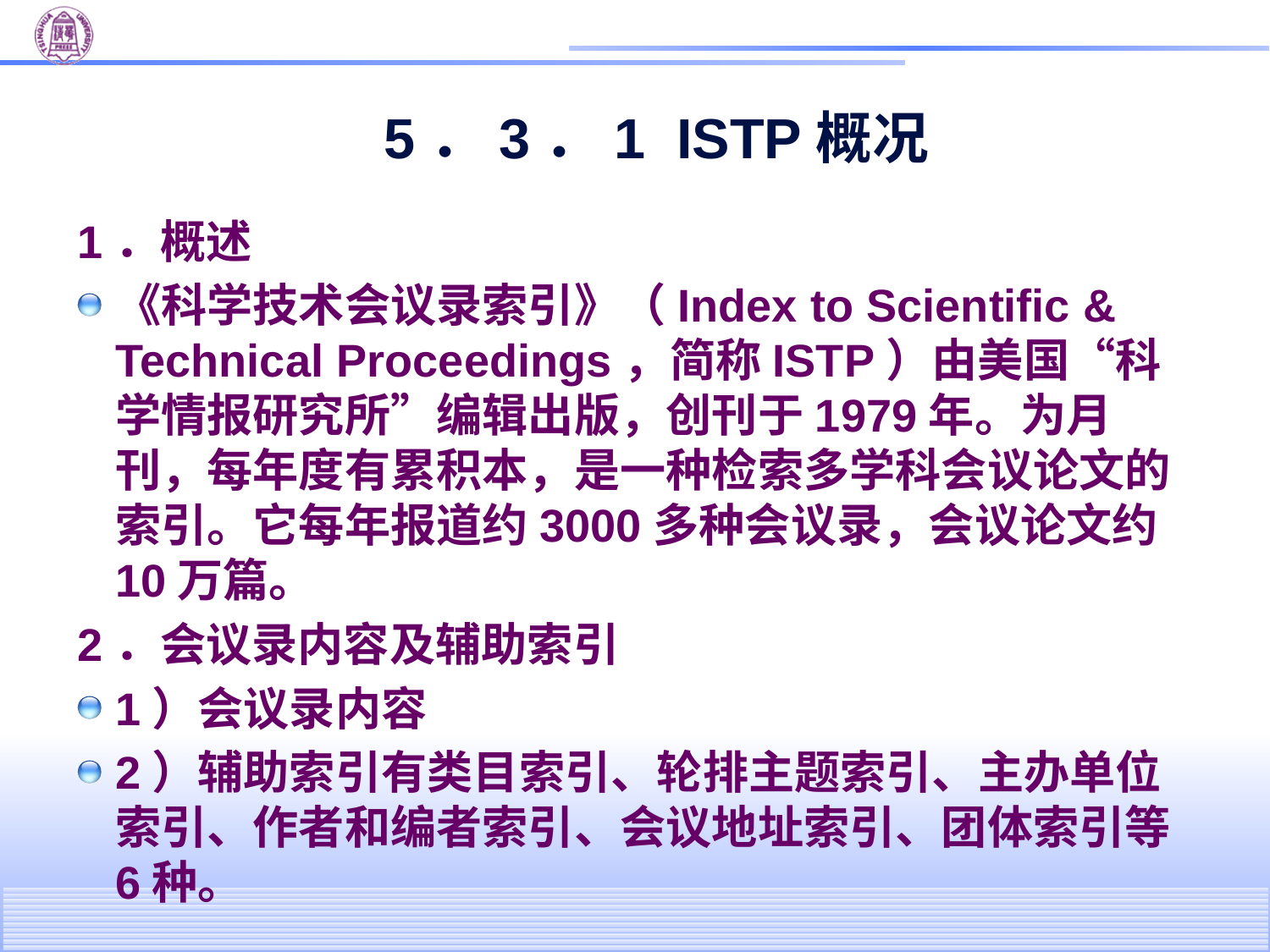

# 5．3．1  ISTP概况
1．概述
《科学技术会议录索引》（Index to Scientific & Technical Proceedings，简称ISTP）由美国“科学情报研究所”编辑出版，创刊于1979年。为月刊，每年度有累积本，是一种检索多学科会议论文的索引。它每年报道约3000多种会议录，会议论文约10万篇。
2．会议录内容及辅助索引
1）会议录内容
2）辅助索引有类目索引、轮排主题索引、主办单位索引、作者和编者索引、会议地址索引、团体索引等6种。